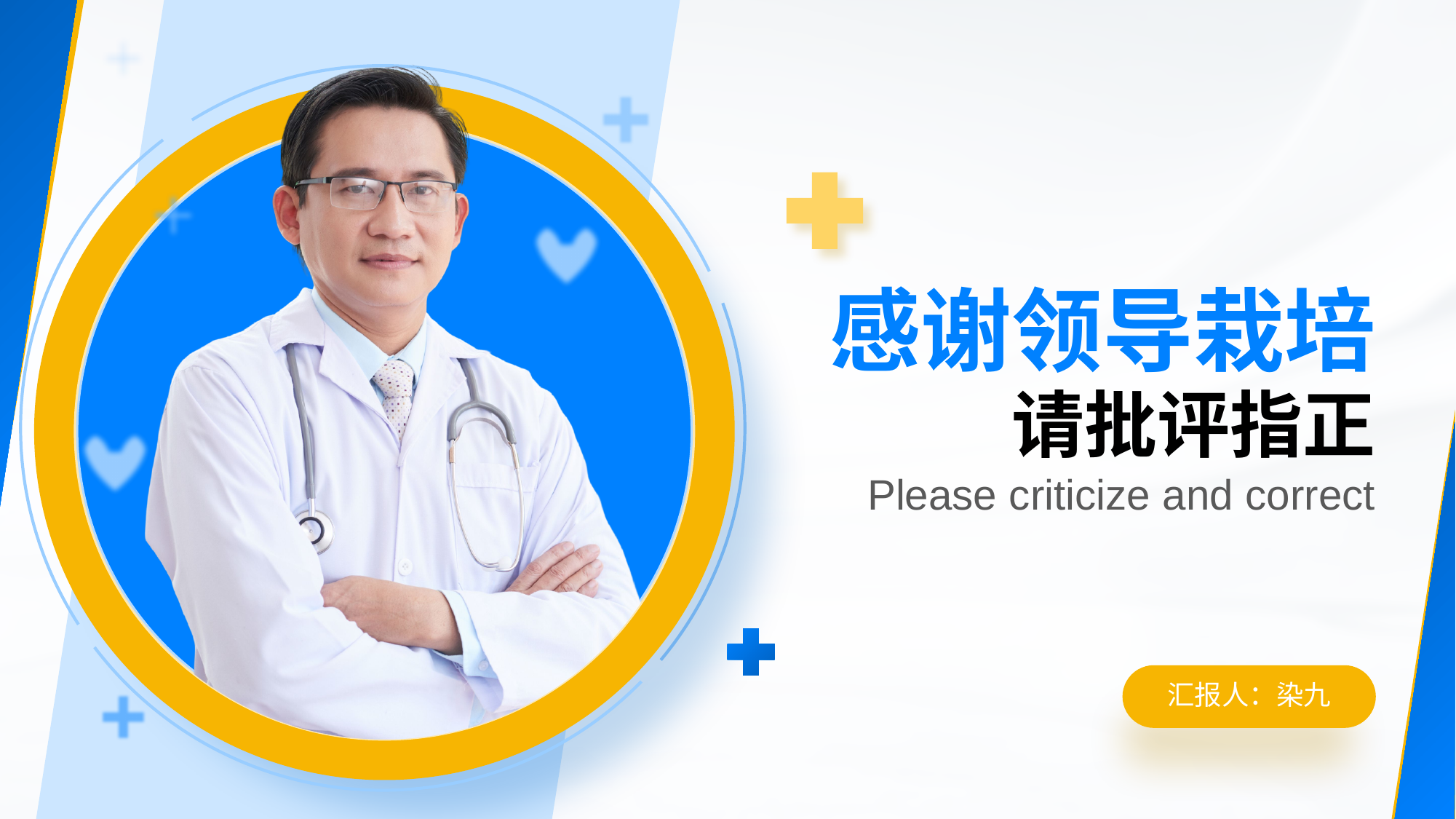

感谢领导栽培
请批评指正
Please criticize and correct
汇报人：染九